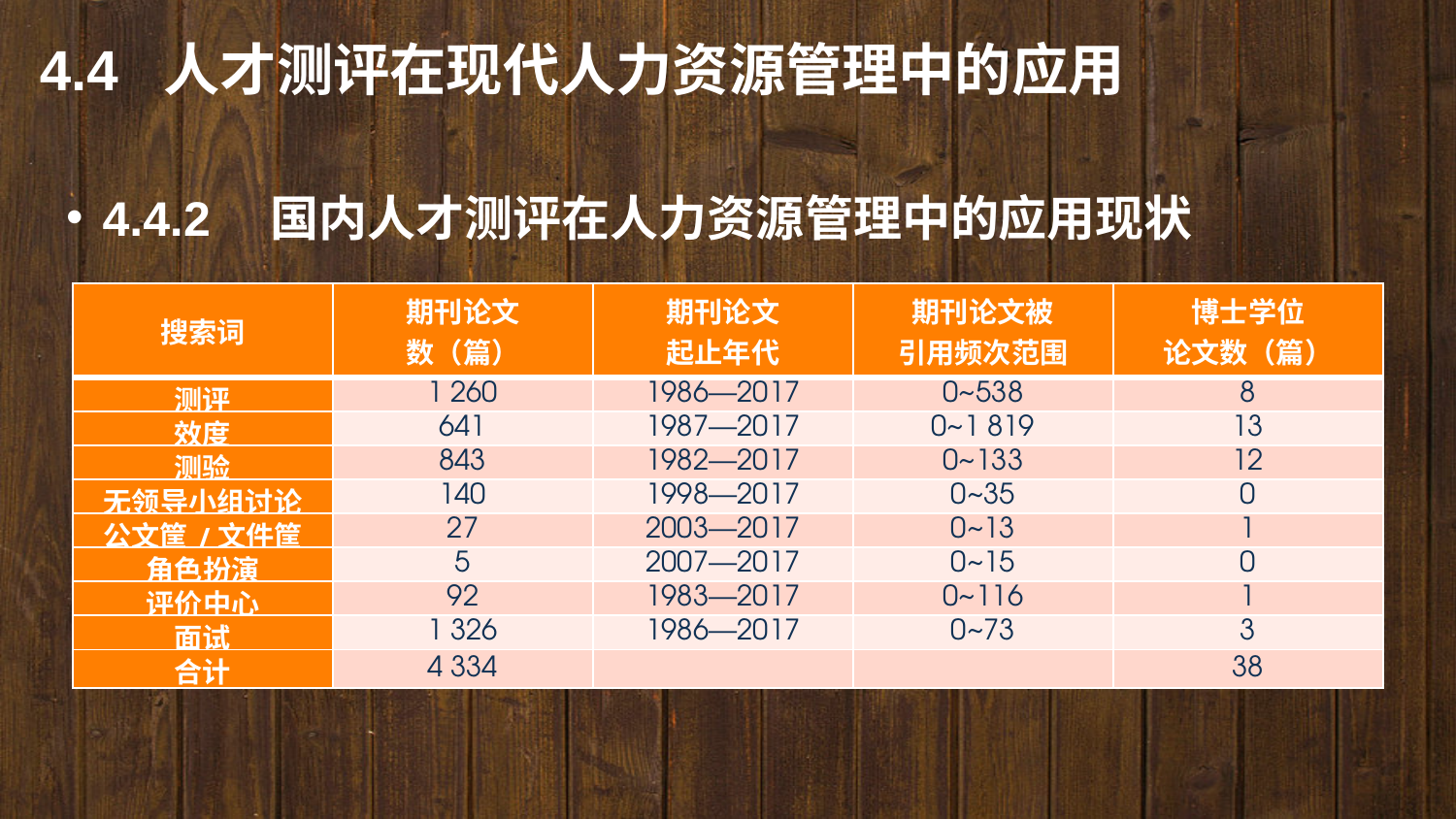

4.4  人才测评在现代人力资源管理中的应用
4.4.2　国内人才测评在人力资源管理中的应用现状
| 搜索词 | 期刊论文 数（篇） | 期刊论文 起止年代 | 期刊论文被 引用频次范围 | 博士学位 论文数（篇） |
| --- | --- | --- | --- | --- |
| 测评 | 1 260 | 1986—2017 | 0~538 | 8 |
| 效度 | 641 | 1987—2017 | 0~1 819 | 13 |
| 测验 | 843 | 1982—2017 | 0~133 | 12 |
| 无领导小组讨论 | 140 | 1998—2017 | 0~35 | 0 |
| 公文筐/文件筐 | 27 | 2003—2017 | 0~13 | 1 |
| 角色扮演 | 5 | 2007—2017 | 0~15 | 0 |
| 评价中心 | 92 | 1983—2017 | 0~116 | 1 |
| 面试 | 1 326 | 1986—2017 | 0~73 | 3 |
| 合计 | 4 334 |  |  | 38 |